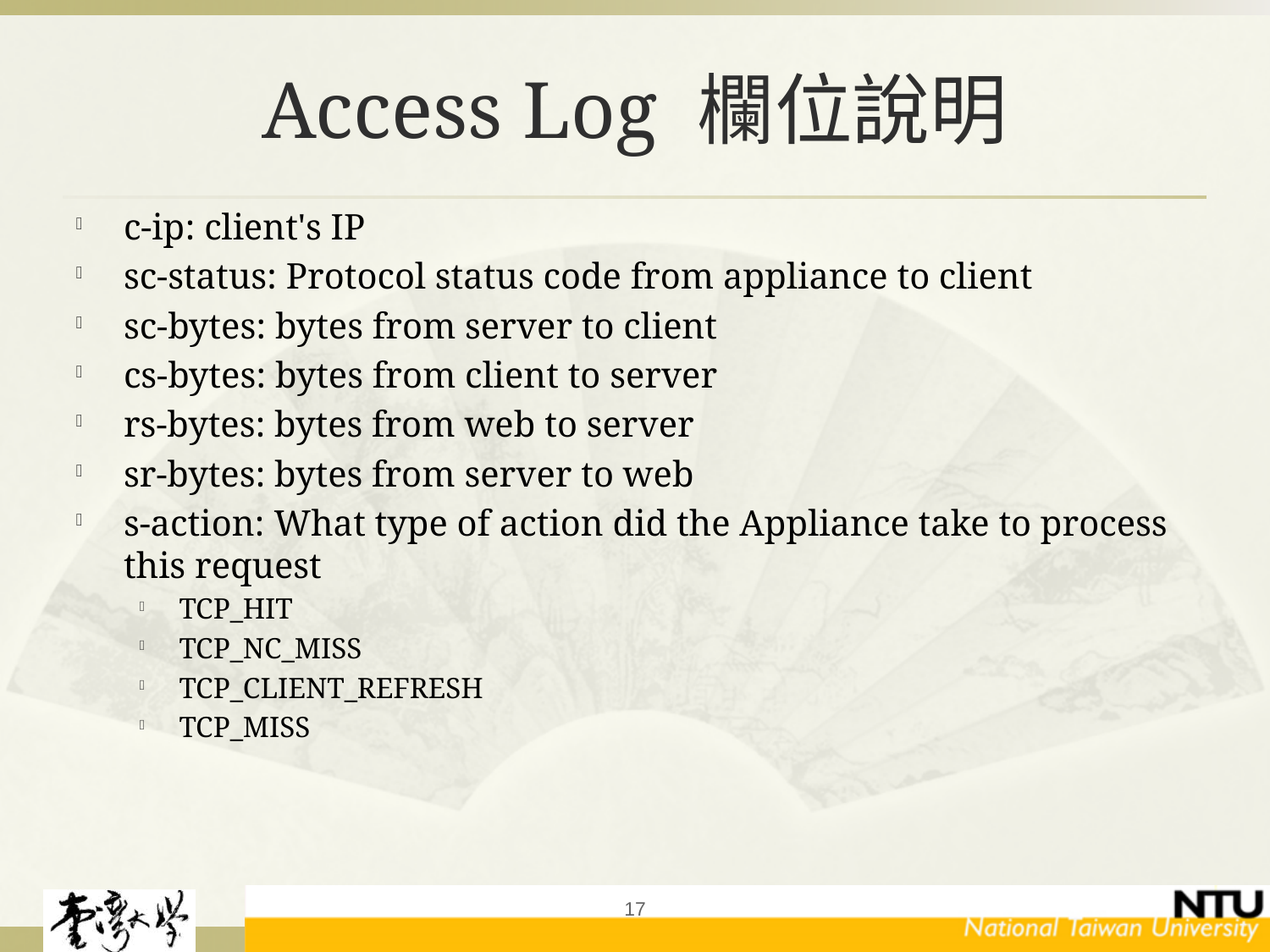

# Access Log 欄位說明
c-ip: client's IP
sc-status: Protocol status code from appliance to client
sc-bytes: bytes from server to client
cs-bytes: bytes from client to server
rs-bytes: bytes from web to server
sr-bytes: bytes from server to web
s-action: What type of action did the Appliance take to process this request
TCP_HIT
TCP_NC_MISS
TCP_CLIENT_REFRESH
TCP_MISS
17